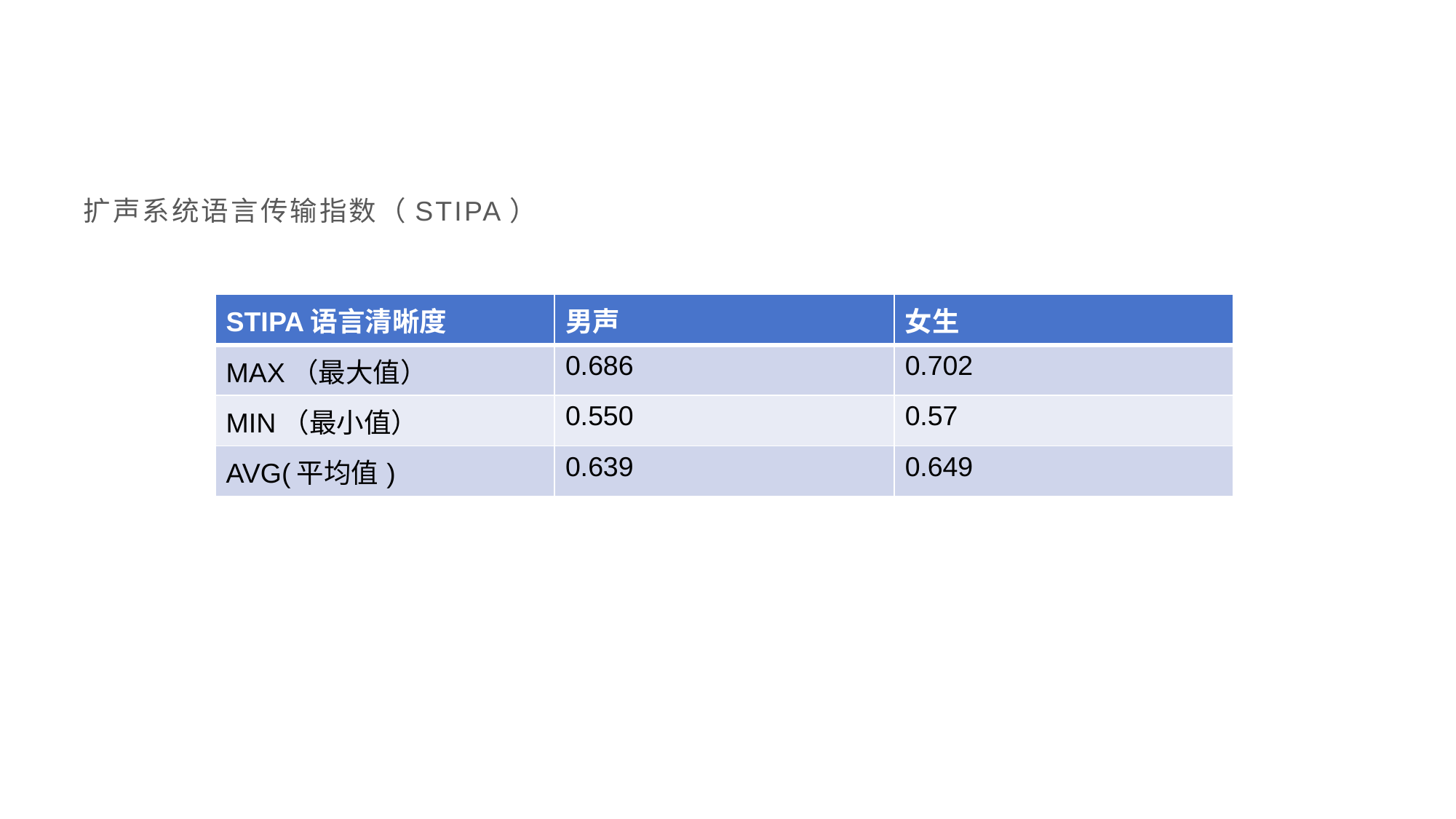

扩声系统语言传输指数（STIPA）
| STIPA语言清晰度 | 男声 | 女生 |
| --- | --- | --- |
| MAX（最大值） | 0.686 | 0.702 |
| MIN（最小值） | 0.550 | 0.57 |
| AVG(平均值) | 0.639 | 0.649 |